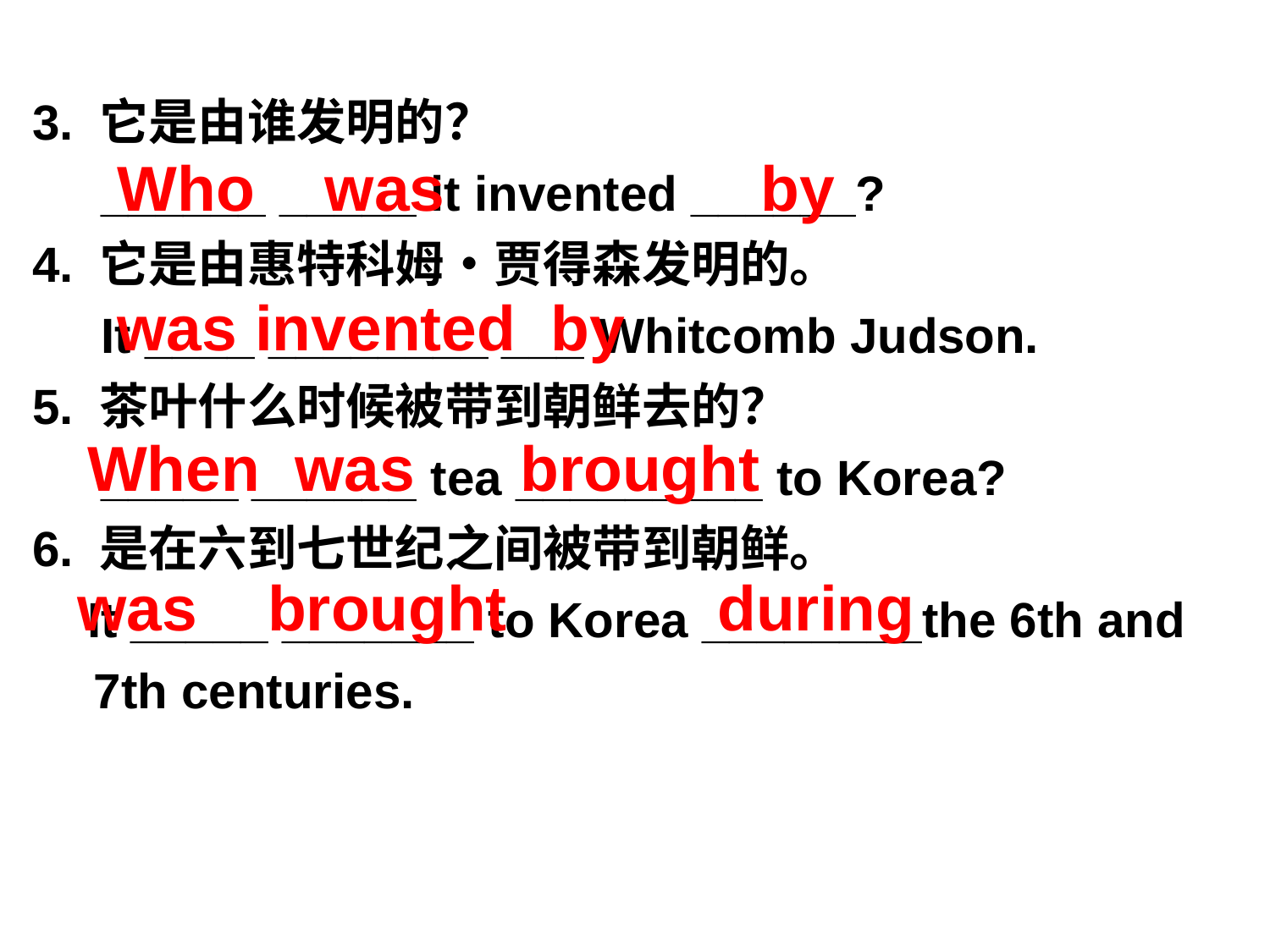

3. 它是由谁发明的？
     ______ _____ it invented ______?
4. 它是由惠特科姆•贾得森发明的。
     It ____ ________ ___ Whitcomb Judson.
5. 茶叶什么时候被带到朝鲜去的？
     _____ ______ tea _________ to Korea?
6. 是在六到七世纪之间被带到朝鲜。
    It _____ _______ to Korea ________the 6th and 7th centuries.
Who    was                  by
was invented  by
When  was      brought
was    brought            during